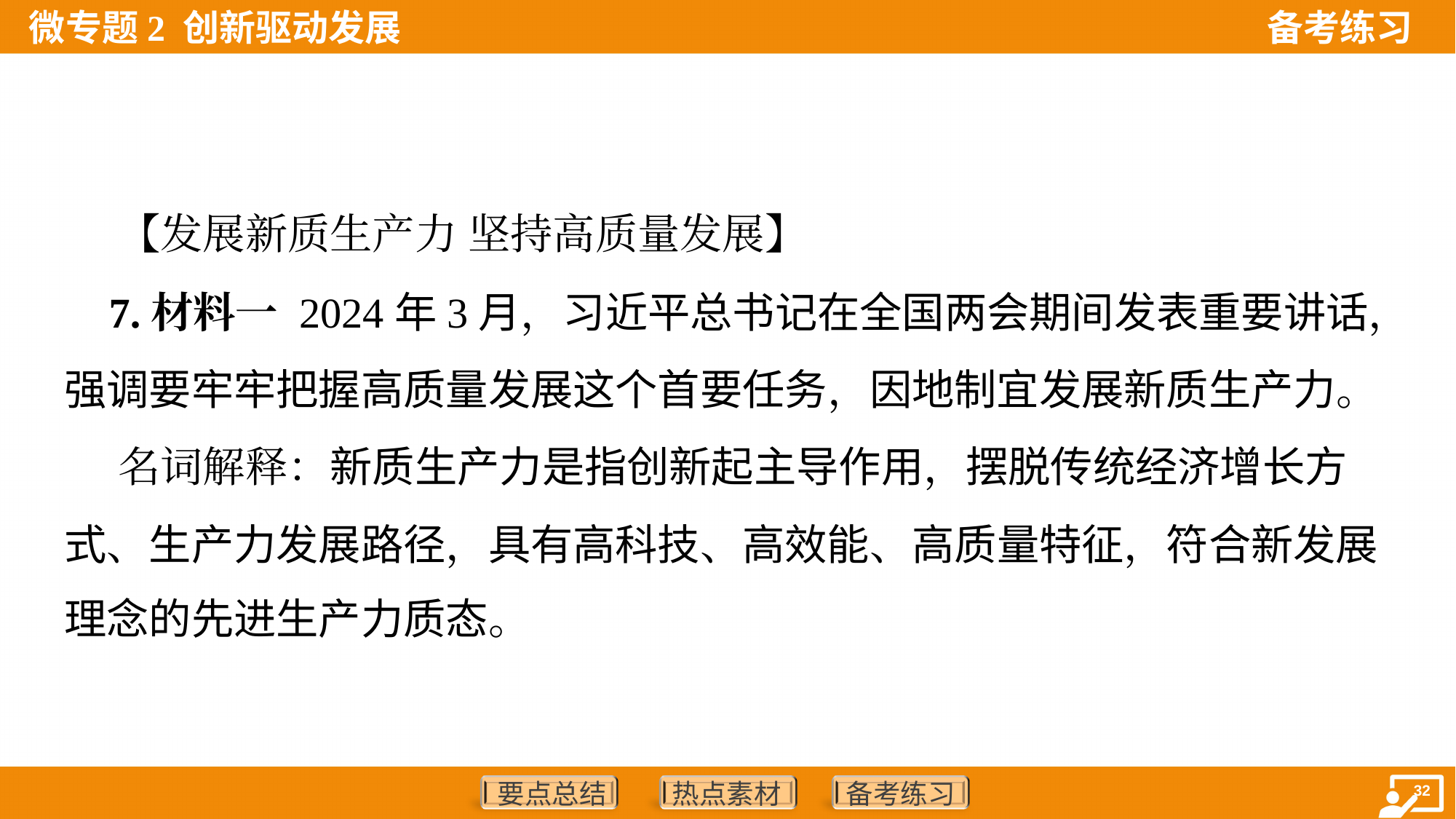

【发展新质生产力 坚持高质量发展】
    7.材料一 2024年3月，习近平总书记在全国两会期间发表重要讲话，
强调要牢牢把握高质量发展这个首要任务，因地制宜发展新质生产力。
    名词解释：新质生产力是指创新起主导作用，摆脱传统经济增长方
式、生产力发展路径，具有高科技、高效能、高质量特征，符合新发展
理念的先进生产力质态。